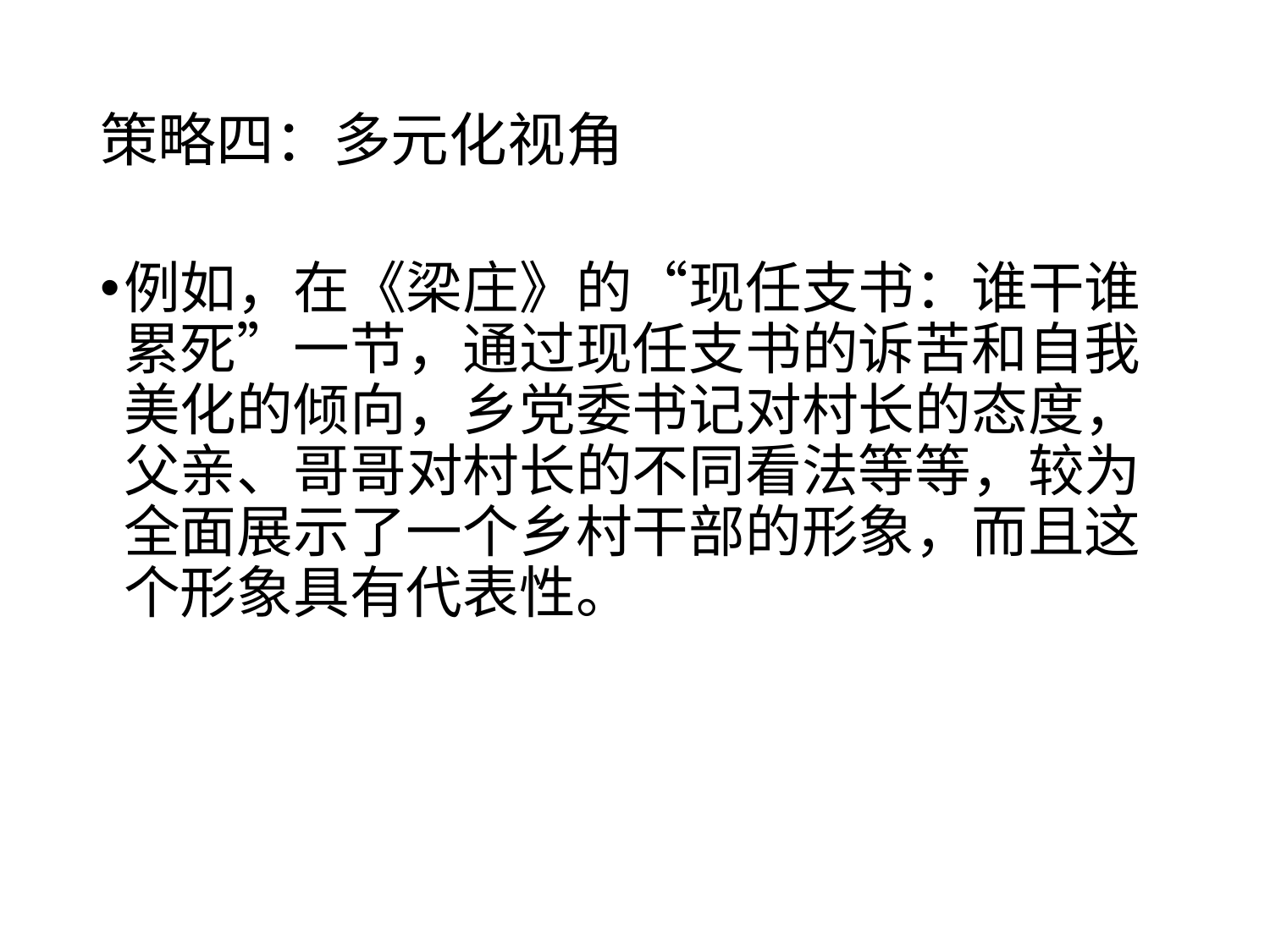

# 策略四：多元化视角
例如，在《梁庄》的“现任支书：谁干谁累死”一节，通过现任支书的诉苦和自我美化的倾向，乡党委书记对村长的态度，父亲、哥哥对村长的不同看法等等，较为全面展示了一个乡村干部的形象，而且这个形象具有代表性。